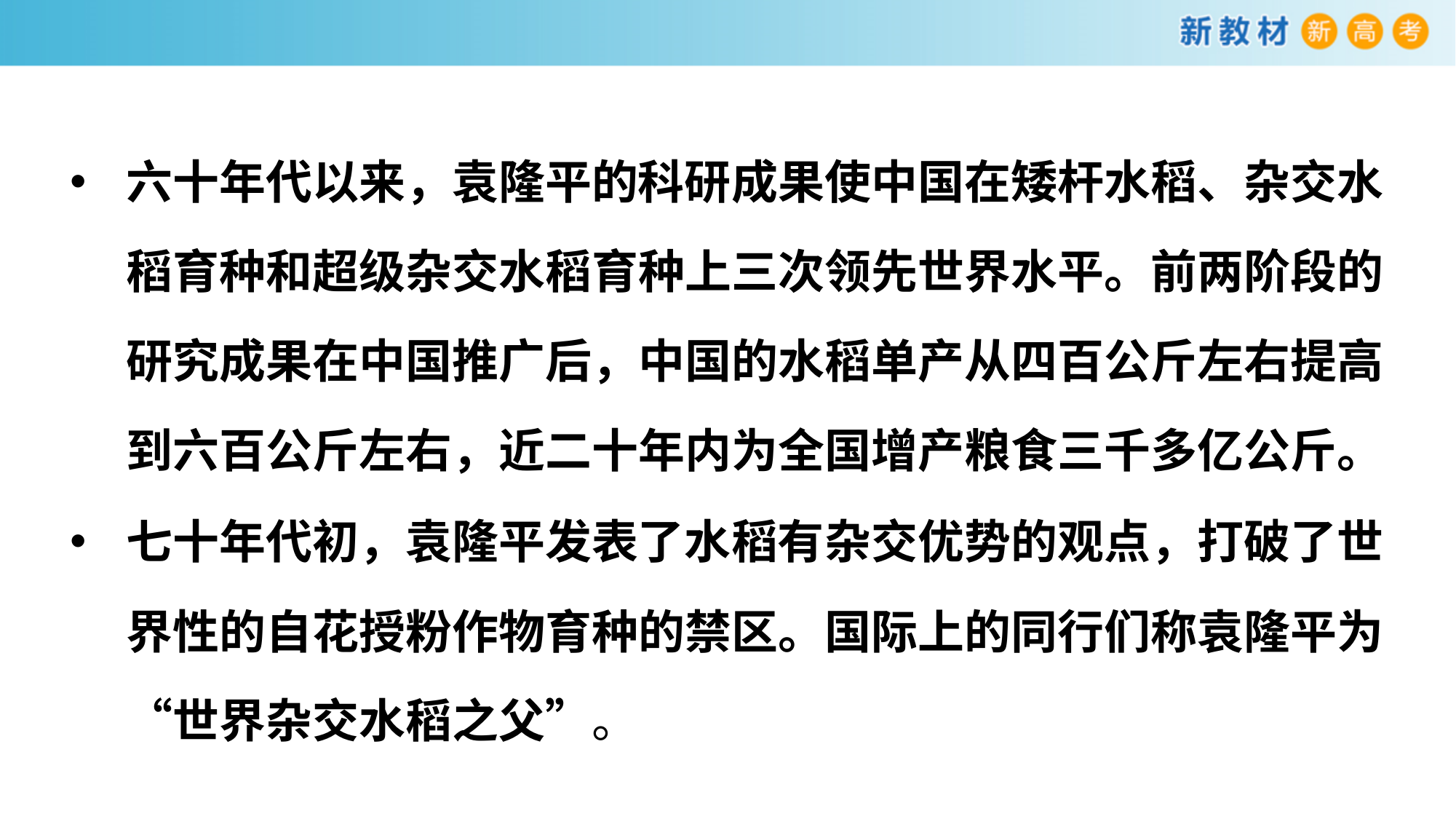

六十年代以来，袁隆平的科研成果使中国在矮杆水稻、杂交水稻育种和超级杂交水稻育种上三次领先世界水平。前两阶段的研究成果在中国推广后，中国的水稻单产从四百公斤左右提高到六百公斤左右，近二十年内为全国增产粮食三千多亿公斤。
七十年代初，袁隆平发表了水稻有杂交优势的观点，打破了世界性的自花授粉作物育种的禁区。国际上的同行们称袁隆平为“世界杂交水稻之父”。